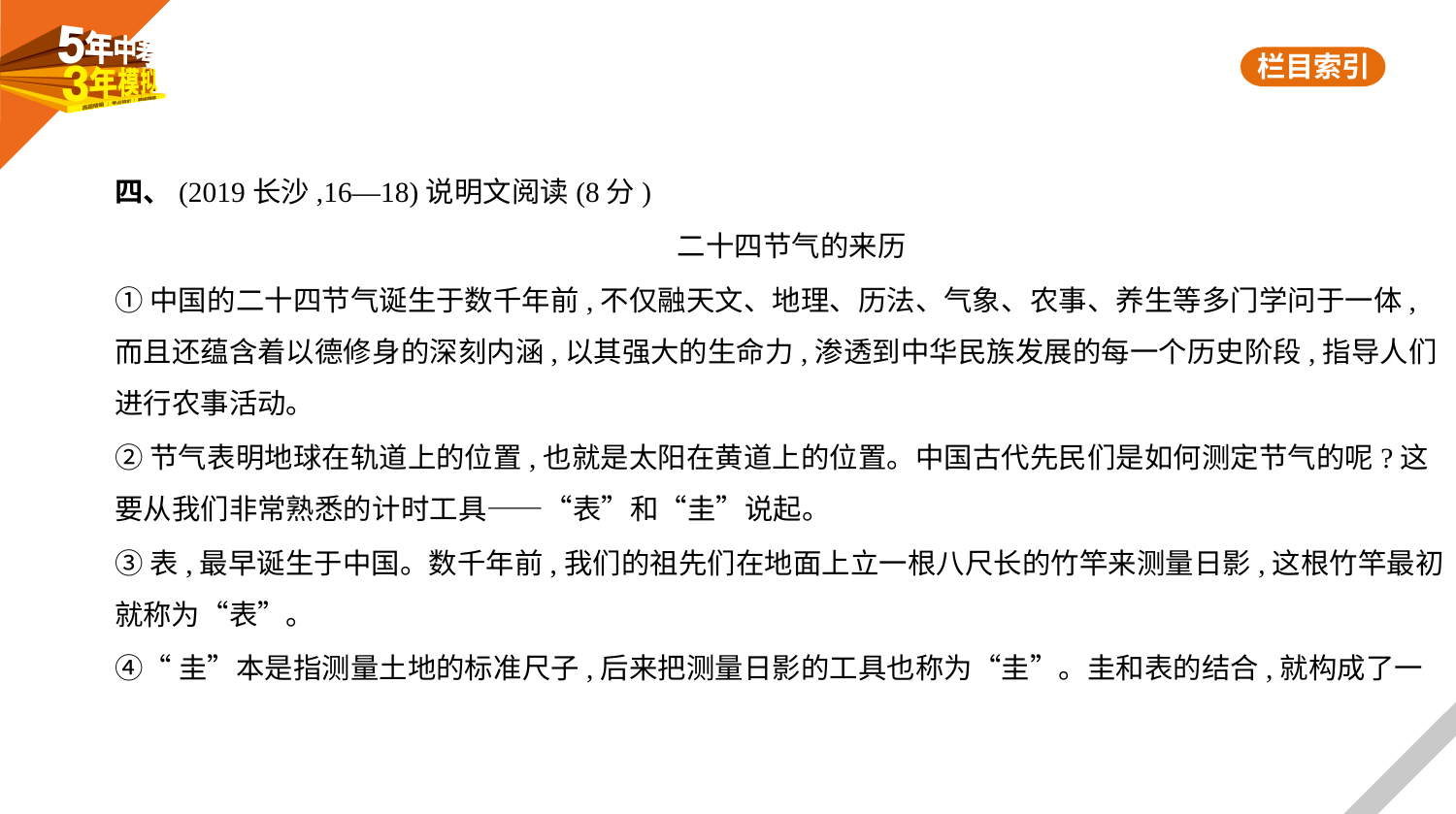

四、(2019长沙,16—18)说明文阅读(8分)
二十四节气的来历
①中国的二十四节气诞生于数千年前,不仅融天文、地理、历法、气象、农事、养生等多门学问于一体,
而且还蕴含着以德修身的深刻内涵,以其强大的生命力,渗透到中华民族发展的每一个历史阶段,指导人们
进行农事活动。
②节气表明地球在轨道上的位置,也就是太阳在黄道上的位置。中国古代先民们是如何测定节气的呢?这
要从我们非常熟悉的计时工具——“表”和“圭”说起。
③表,最早诞生于中国。数千年前,我们的祖先们在地面上立一根八尺长的竹竿来测量日影,这根竹竿最初
就称为“表”。
④“圭”本是指测量土地的标准尺子,后来把测量日影的工具也称为“圭”。圭和表的结合,就构成了一